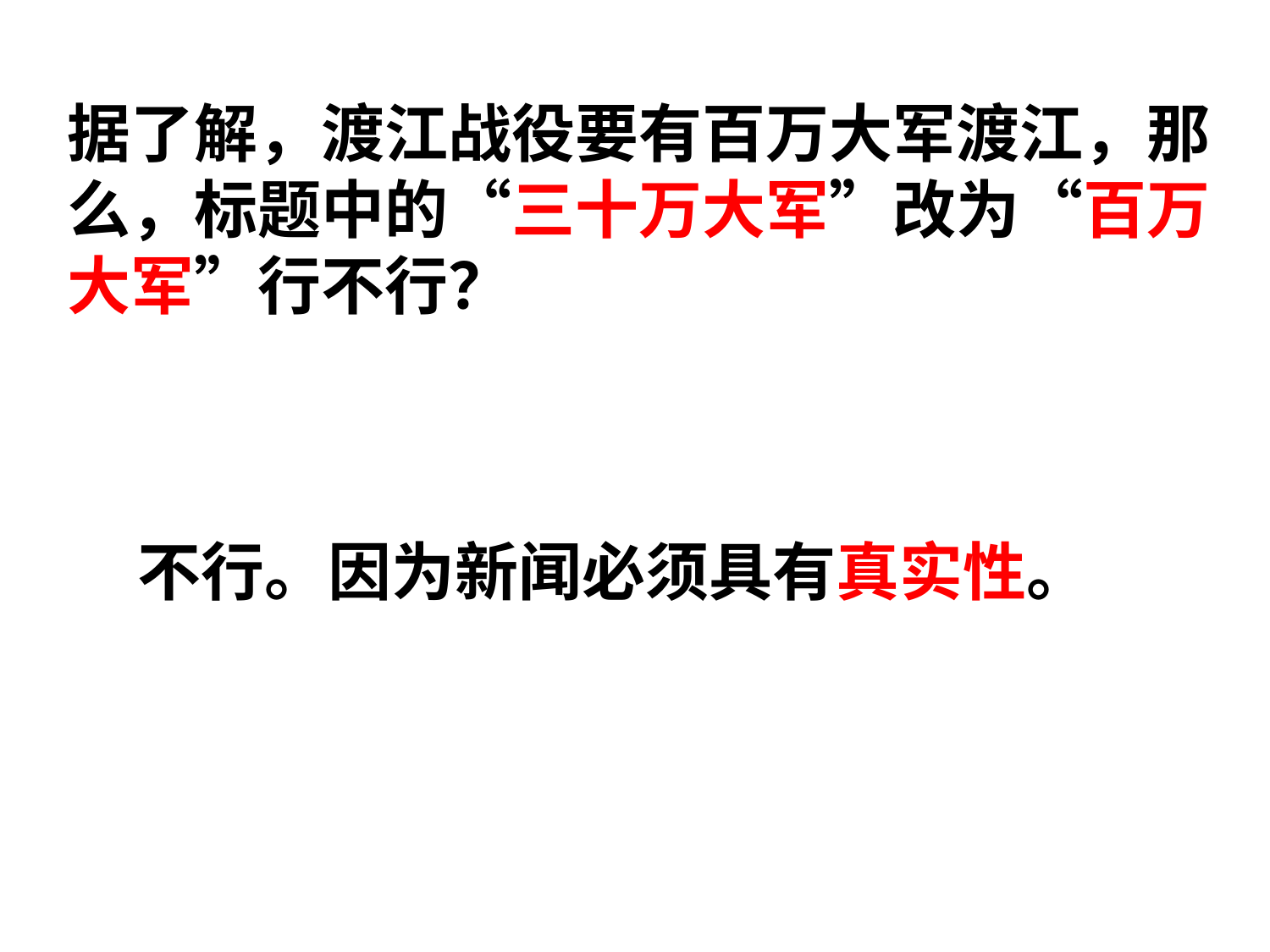

据了解，渡江战役要有百万大军渡江，那么，标题中的“三十万大军”改为“百万大军”行不行？
不行。因为新闻必须具有真实性。